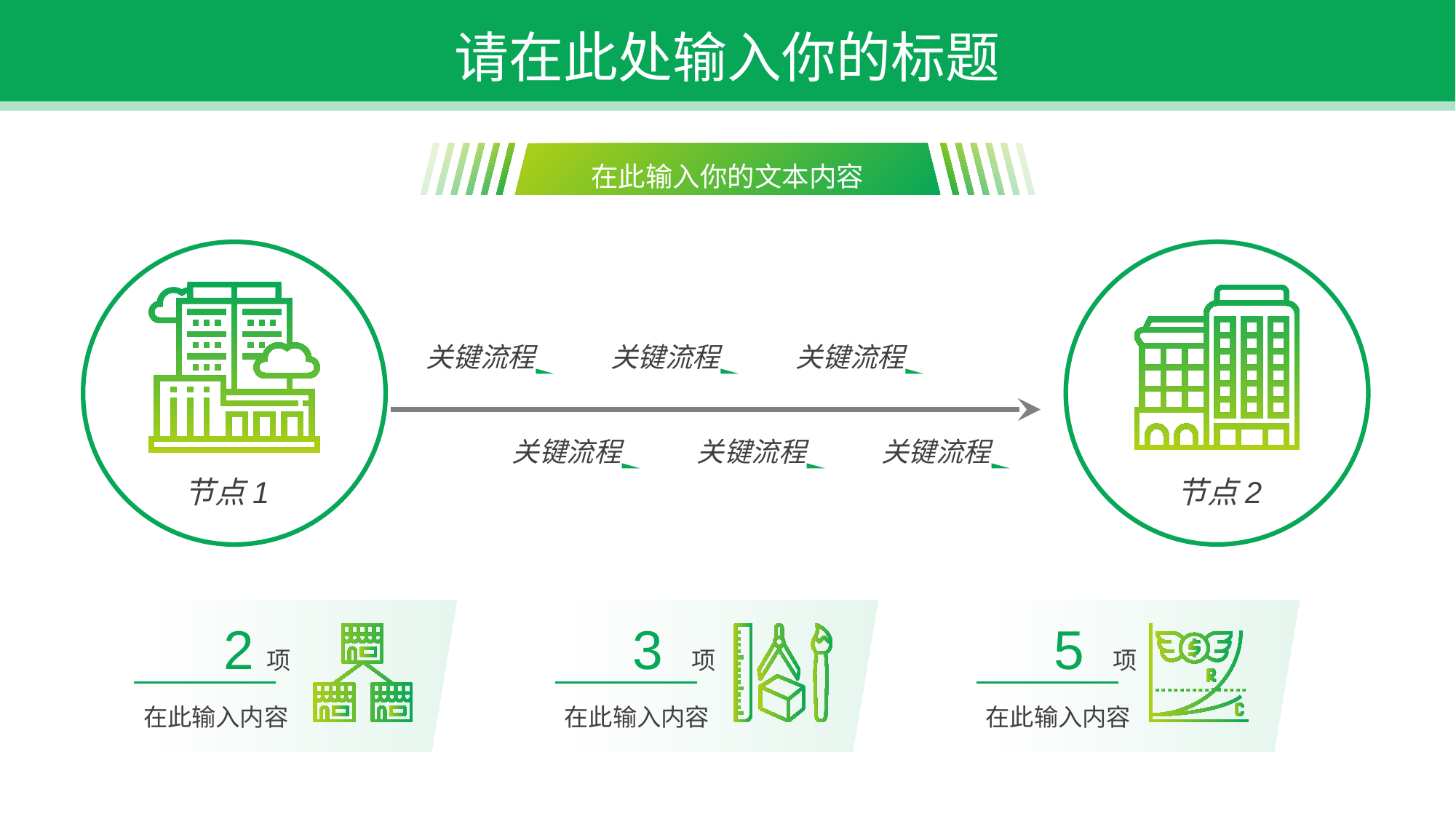

请在此处输入你的标题
在此输入你的文本内容

关键流程

关键流程

关键流程

关键流程

关键流程

关键流程

节点2
节点1

2 项
3 项
5 项

在此输入内容
在此输入内容
在此输入内容